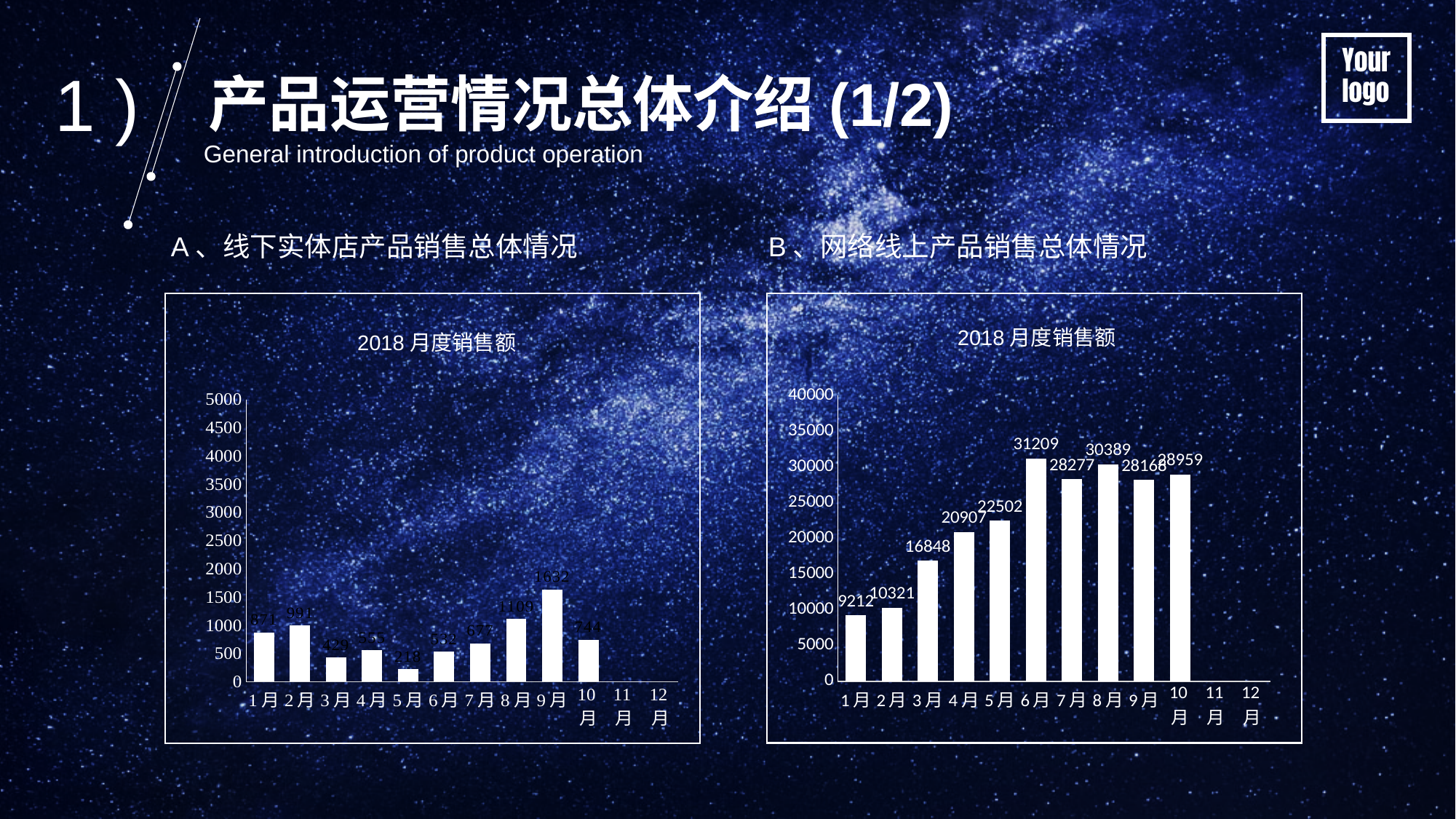

1 )
产品运营情况总体介绍(1/2)
General introduction of product operation
A、线下实体店产品销售总体情况
B、网络线上产品销售总体情况

2018月度销售额
2018月度销售额

### Chart

| Category | 系列 1 |
|---|---|
| 1月 | 9212.0 |
| 2月 | 10321.0 |
| 3月 | 16848.0 |
| 4月 | 20907.0 |
| 5月 | 22502.0 |
| 6月 | 31209.0 |
| 7月 | 28277.0 |
| 8月 | 30389.0 |
| 9月 | 28168.0 |
| 10月 | 28959.0 |
| 11月 | None |
| 12月 | None |

### Chart

| Category | 系列 1 |
|---|---|
| 1月 | 871.0 |
| 2月 | 991.0 |
| 3月 | 429.0 |
| 4月 | 555.0 |
| 5月 | 218.0 |
| 6月 | 532.0 |
| 7月 | 677.0 |
| 8月 | 1109.0 |
| 9月 | 1632.0 |
| 10月 | 744.0 |
| 11月 | None |
| 12月 | None |
.